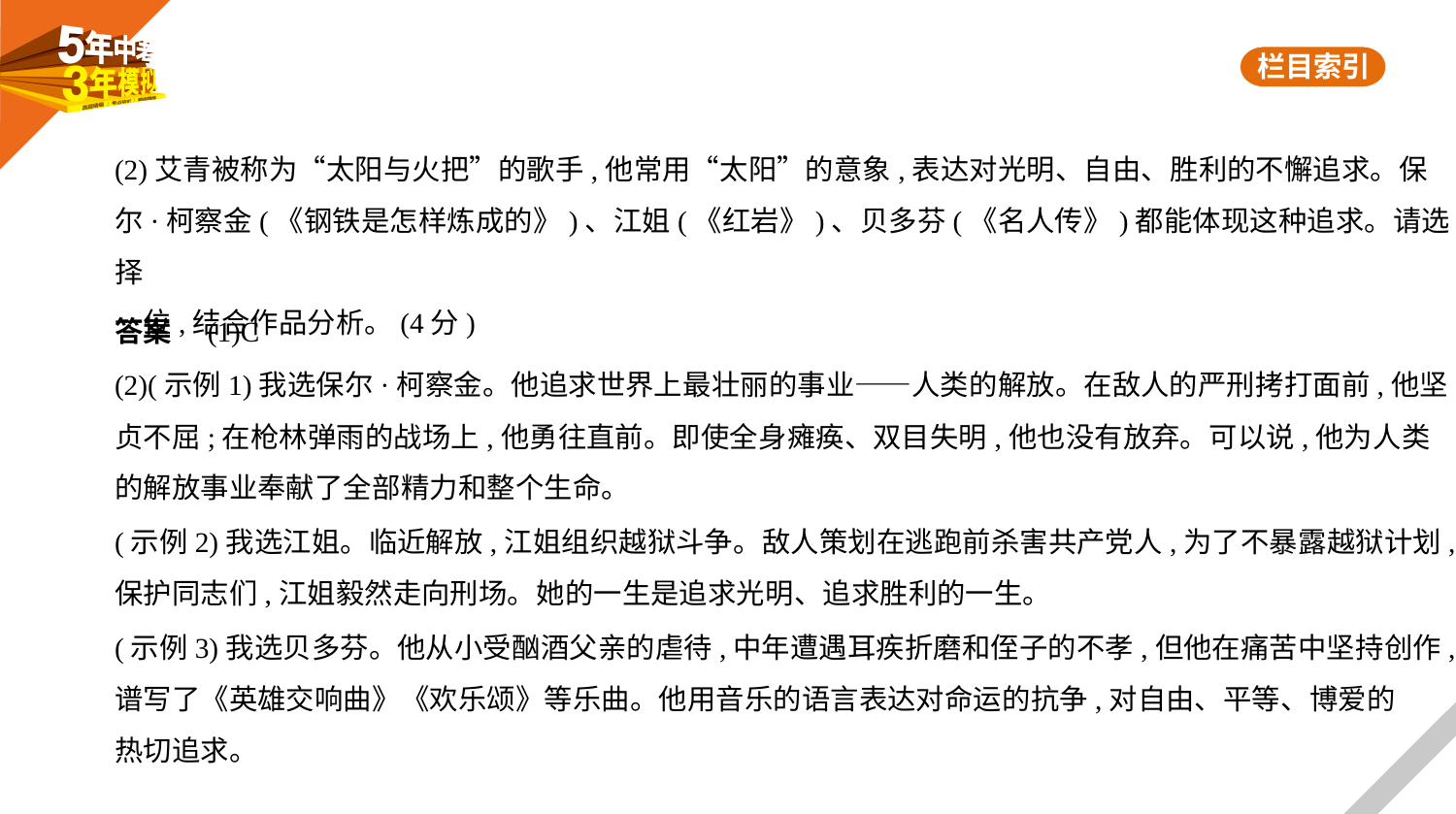

(2)艾青被称为“太阳与火把”的歌手,他常用“太阳”的意象,表达对光明、自由、胜利的不懈追求。保
尔·柯察金(《钢铁是怎样炼成的》)、江姐(《红岩》)、贝多芬(《名人传》)都能体现这种追求。请选择
一位,结合作品分析。(4分)
答案　(1)C
(2)(示例1)我选保尔·柯察金。他追求世界上最壮丽的事业——人类的解放。在敌人的严刑拷打面前,他坚
贞不屈;在枪林弹雨的战场上,他勇往直前。即使全身瘫痪、双目失明,他也没有放弃。可以说,他为人类
的解放事业奉献了全部精力和整个生命。
(示例2)我选江姐。临近解放,江姐组织越狱斗争。敌人策划在逃跑前杀害共产党人,为了不暴露越狱计划,
保护同志们,江姐毅然走向刑场。她的一生是追求光明、追求胜利的一生。
(示例3)我选贝多芬。他从小受酗酒父亲的虐待,中年遭遇耳疾折磨和侄子的不孝,但他在痛苦中坚持创作,
谱写了《英雄交响曲》《欢乐颂》等乐曲。他用音乐的语言表达对命运的抗争,对自由、平等、博爱的
热切追求。